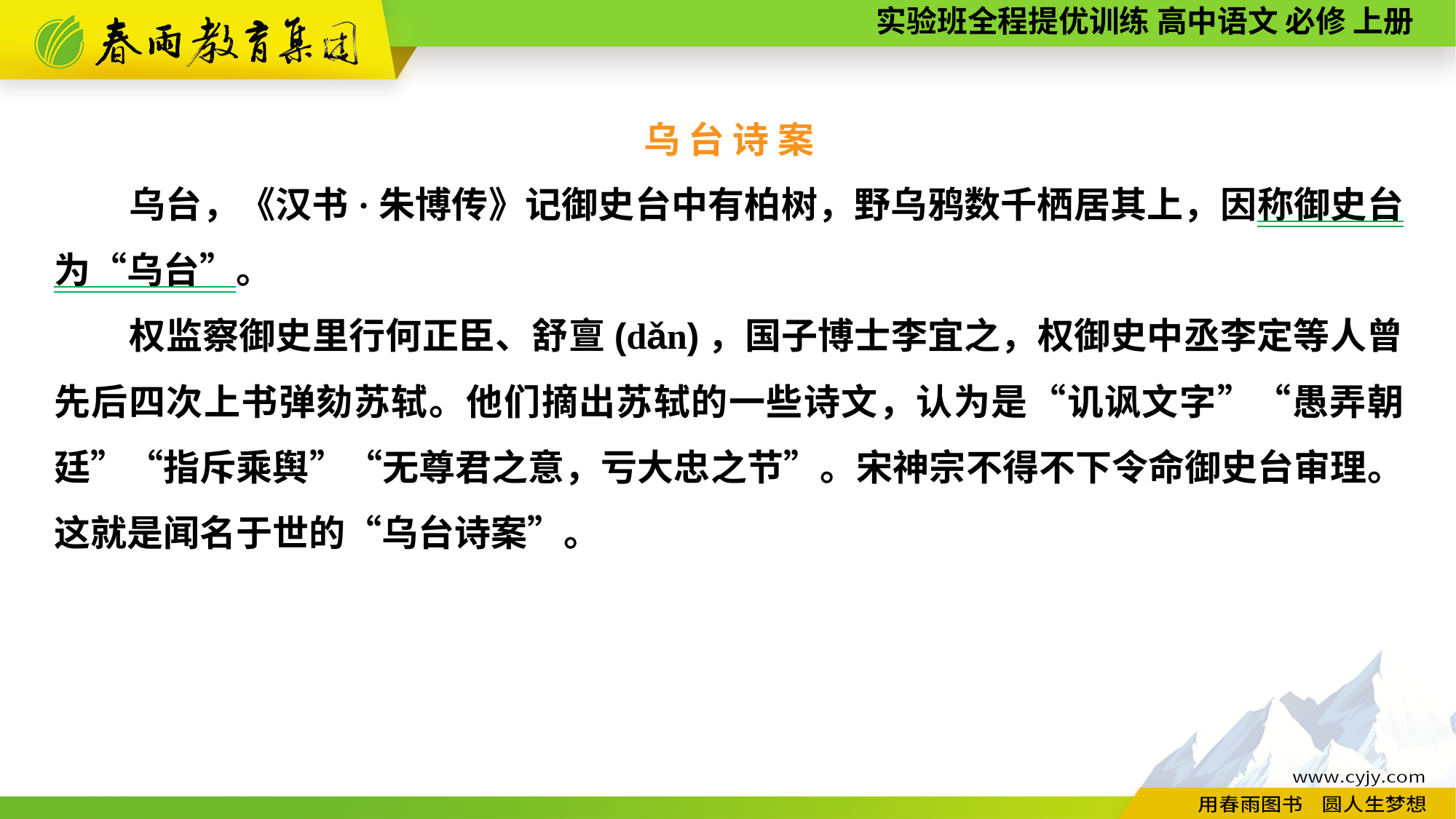

乌 台 诗 案
乌台，《汉书·朱博传》记御史台中有柏树，野乌鸦数千栖居其上，因称御史台为“乌台”。
权监察御史里行何正臣、舒亶(dǎn)，国子博士李宜之，权御史中丞李定等人曾先后四次上书弹劾苏轼。他们摘出苏轼的一些诗文，认为是“讥讽文字”“愚弄朝廷”“指斥乘舆”“无尊君之意，亏大忠之节”。宋神宗不得不下令命御史台审理。这就是闻名于世的“乌台诗案”。